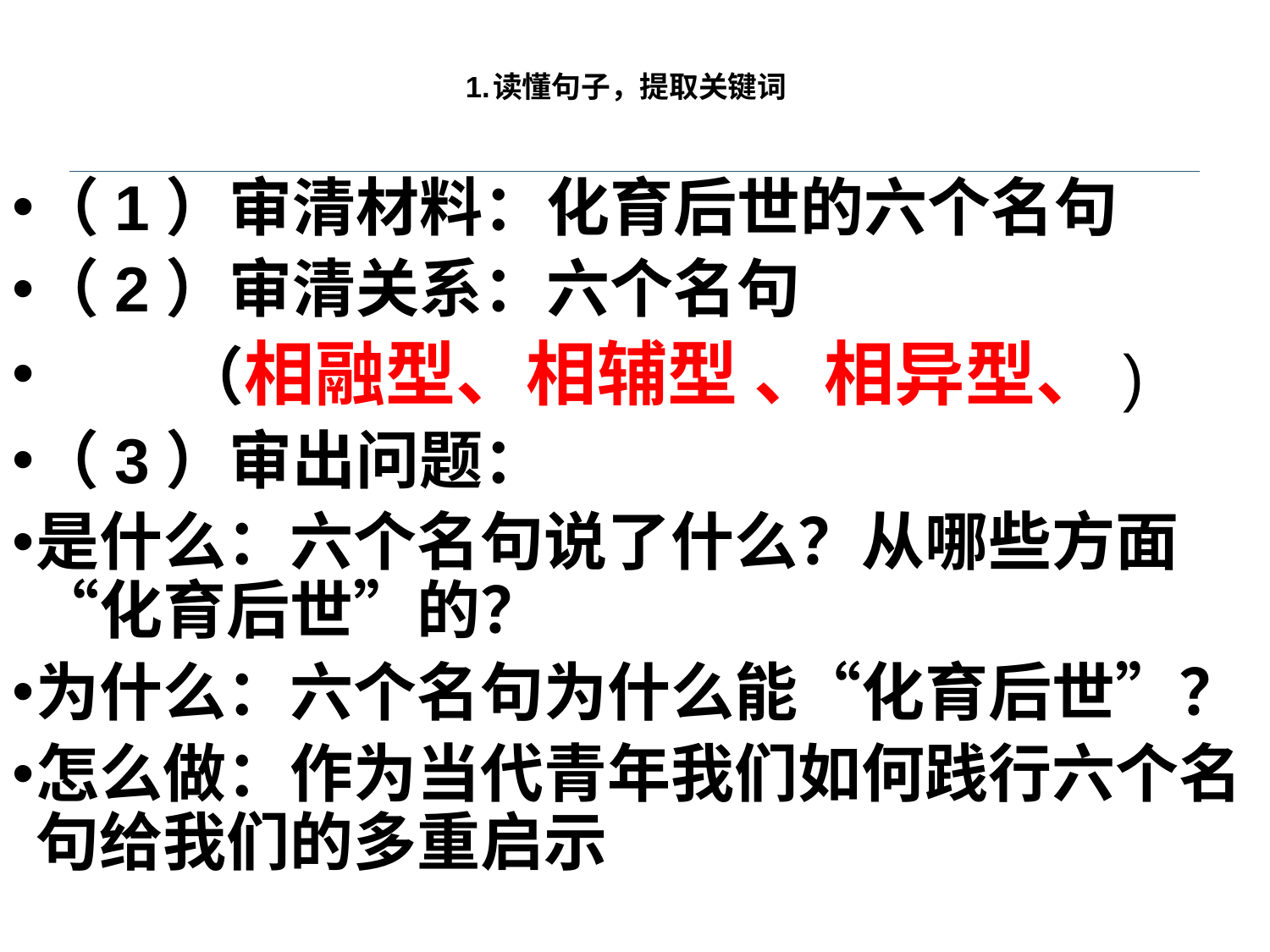

# 1.读懂句子，提取关键词
（1）审清材料：化育后世的六个名句
（2）审清关系：六个名句
         （相融型、相辅型 、相异型、)
（3）审出问题：
是什么：六个名句说了什么？从哪些方面“化育后世”的？
为什么：六个名句为什么能“化育后世”？
怎么做：作为当代青年我们如何践行六个名句给我们的多重启示